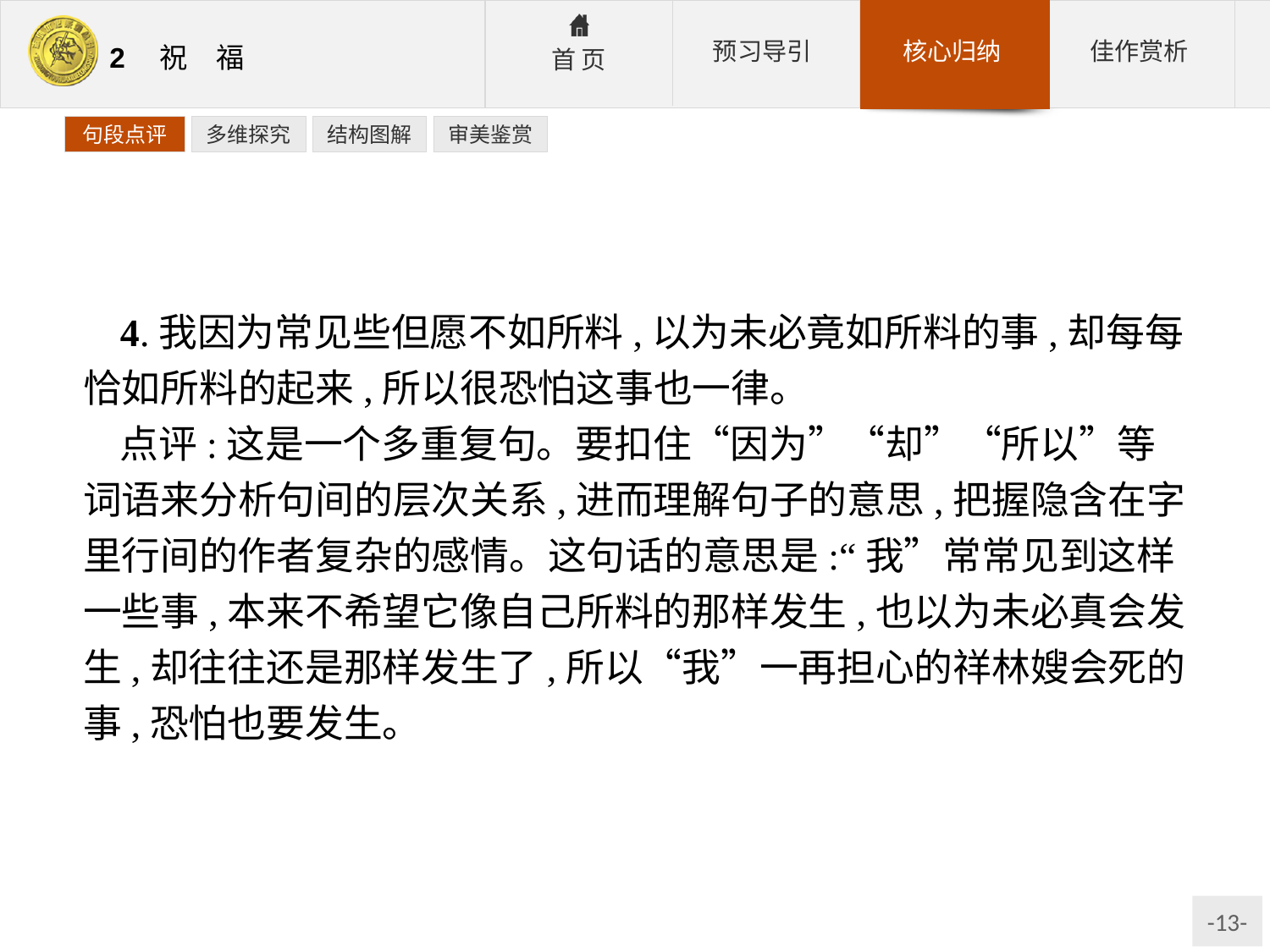

句段点评
多维探究
结构图解
审美鉴赏
4.我因为常见些但愿不如所料,以为未必竟如所料的事,却每每恰如所料的起来,所以很恐怕这事也一律。
点评:这是一个多重复句。要扣住“因为”“却”“所以”等词语来分析句间的层次关系,进而理解句子的意思,把握隐含在字里行间的作者复杂的感情。这句话的意思是:“我”常常见到这样一些事,本来不希望它像自己所料的那样发生,也以为未必真会发生,却往往还是那样发生了,所以“我”一再担心的祥林嫂会死的事,恐怕也要发生。